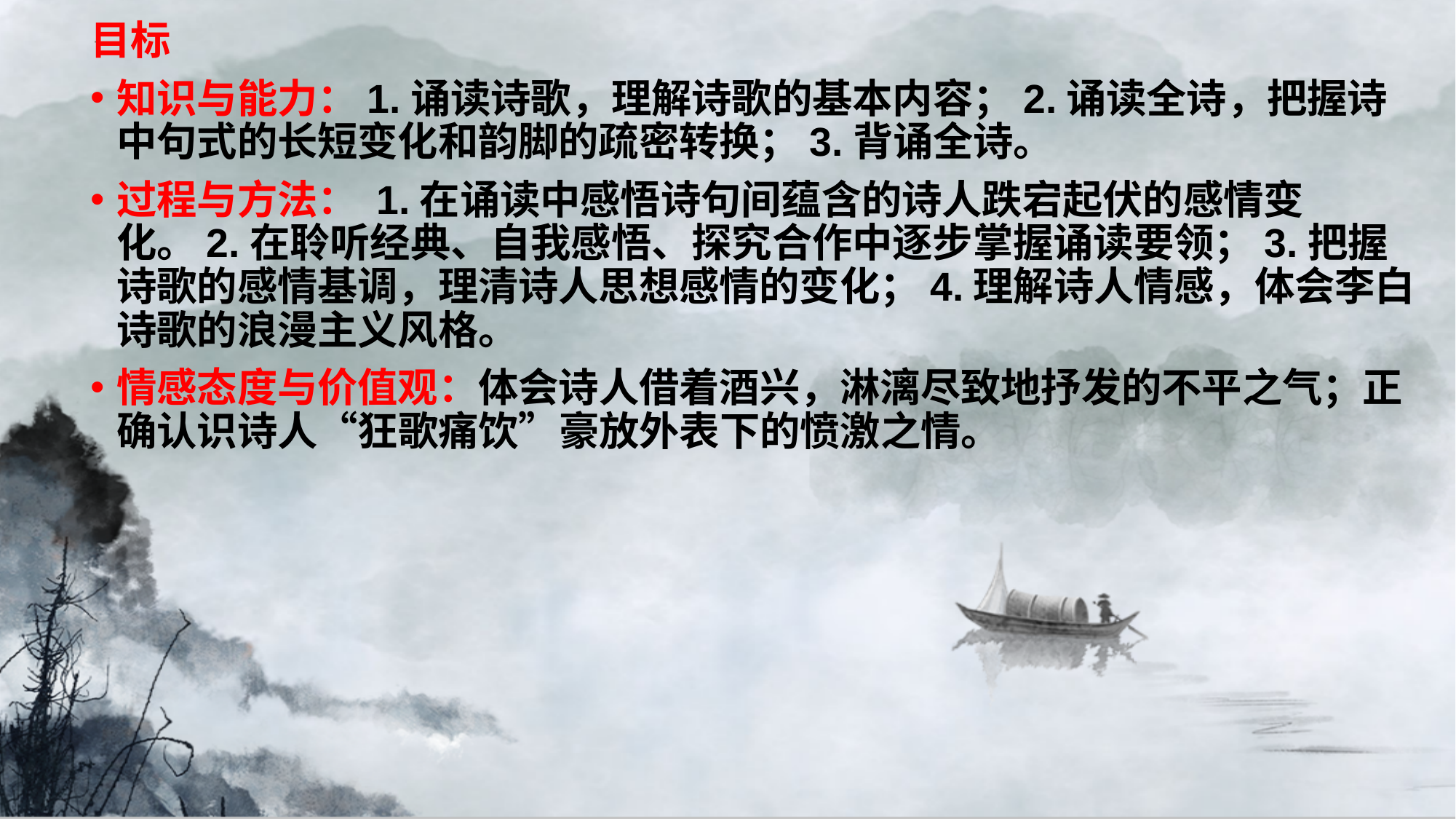

目标
知识与能力：1.诵读诗歌，理解诗歌的基本内容；2.诵读全诗，把握诗中句式的长短变化和韵脚的疏密转换；3.背诵全诗。
过程与方法： 1.在诵读中感悟诗句间蕴含的诗人跌宕起伏的感情变化。2.在聆听经典、自我感悟、探究合作中逐步掌握诵读要领；3.把握诗歌的感情基调，理清诗人思想感情的变化；4.理解诗人情感，体会李白诗歌的浪漫主义风格。
情感态度与价值观：体会诗人借着酒兴，淋漓尽致地抒发的不平之气；正确认识诗人“狂歌痛饮”豪放外表下的愤激之情。